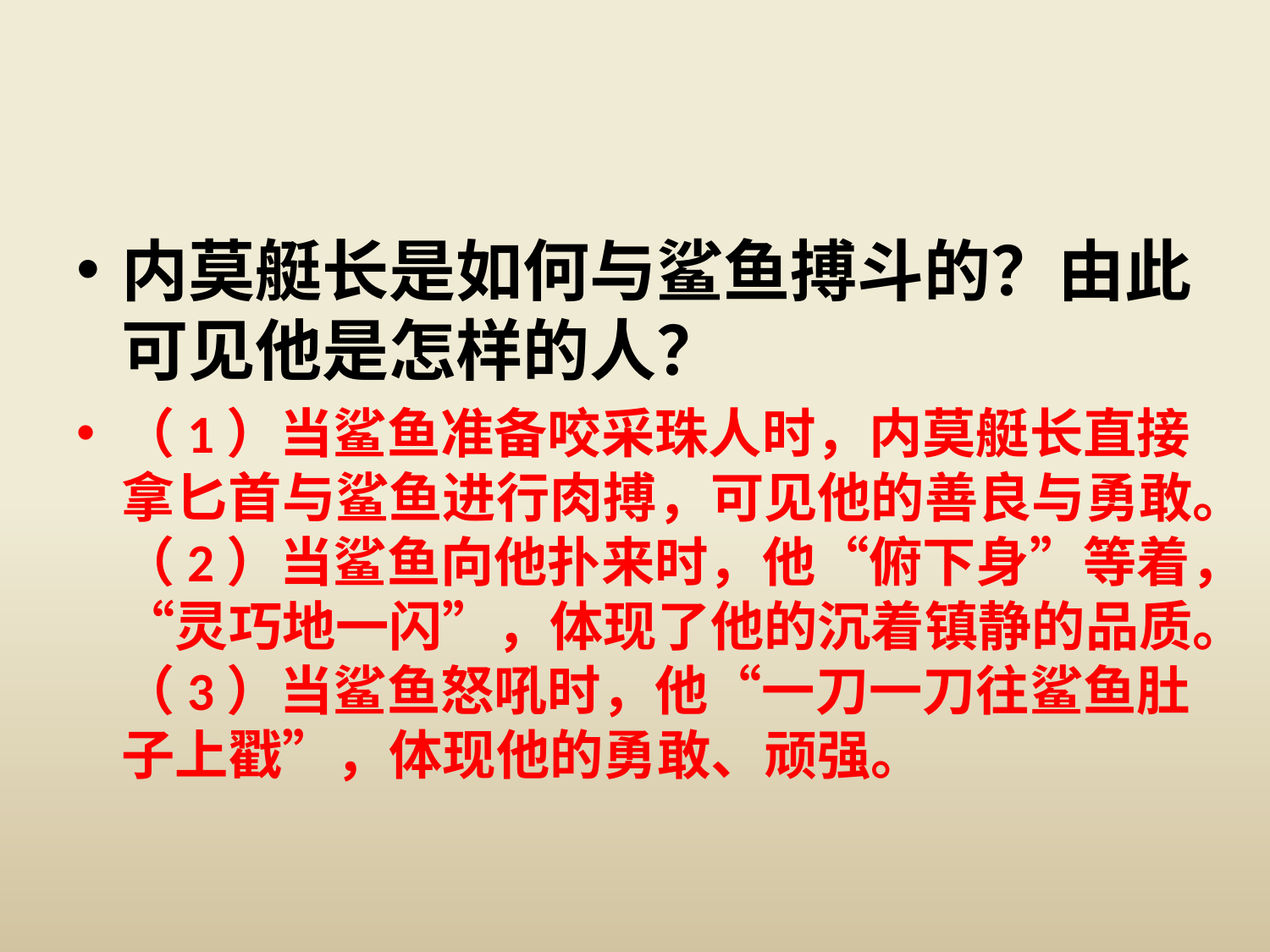

#
内莫艇长是如何与鲨鱼搏斗的？由此可见他是怎样的人？
（1）当鲨鱼准备咬采珠人时，内莫艇长直接拿匕首与鲨鱼进行肉搏，可见他的善良与勇敢。（2）当鲨鱼向他扑来时，他“俯下身”等着，“灵巧地一闪”，体现了他的沉着镇静的品质。（3）当鲨鱼怒吼时，他“一刀一刀往鲨鱼肚子上戳”，体现他的勇敢、顽强。